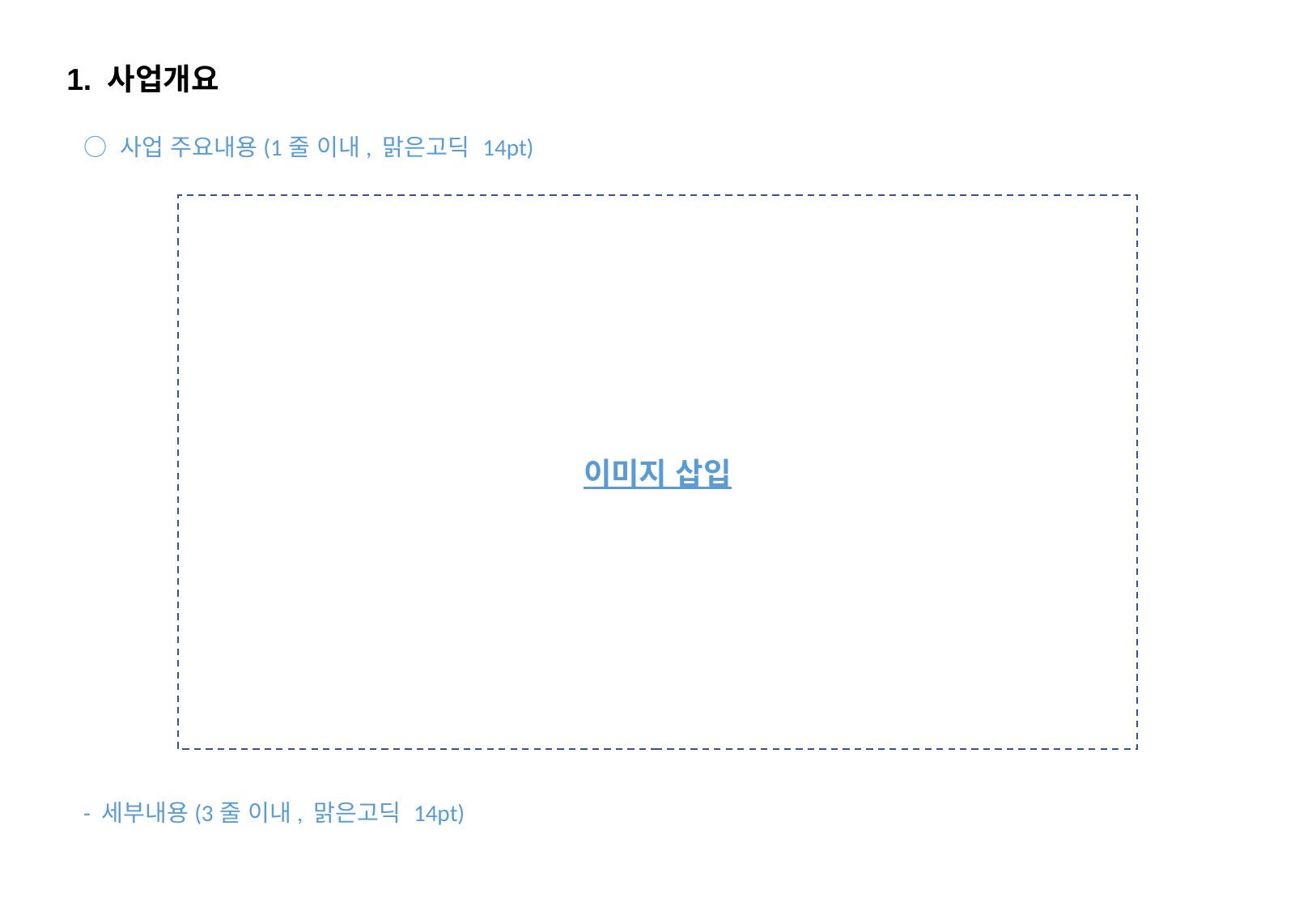

1. 사업개요
○ 사업 주요내용(1줄 이내, 맑은고딕 14pt)
이미지 삽입
- 세부내용(3줄 이내, 맑은고딕 14pt)